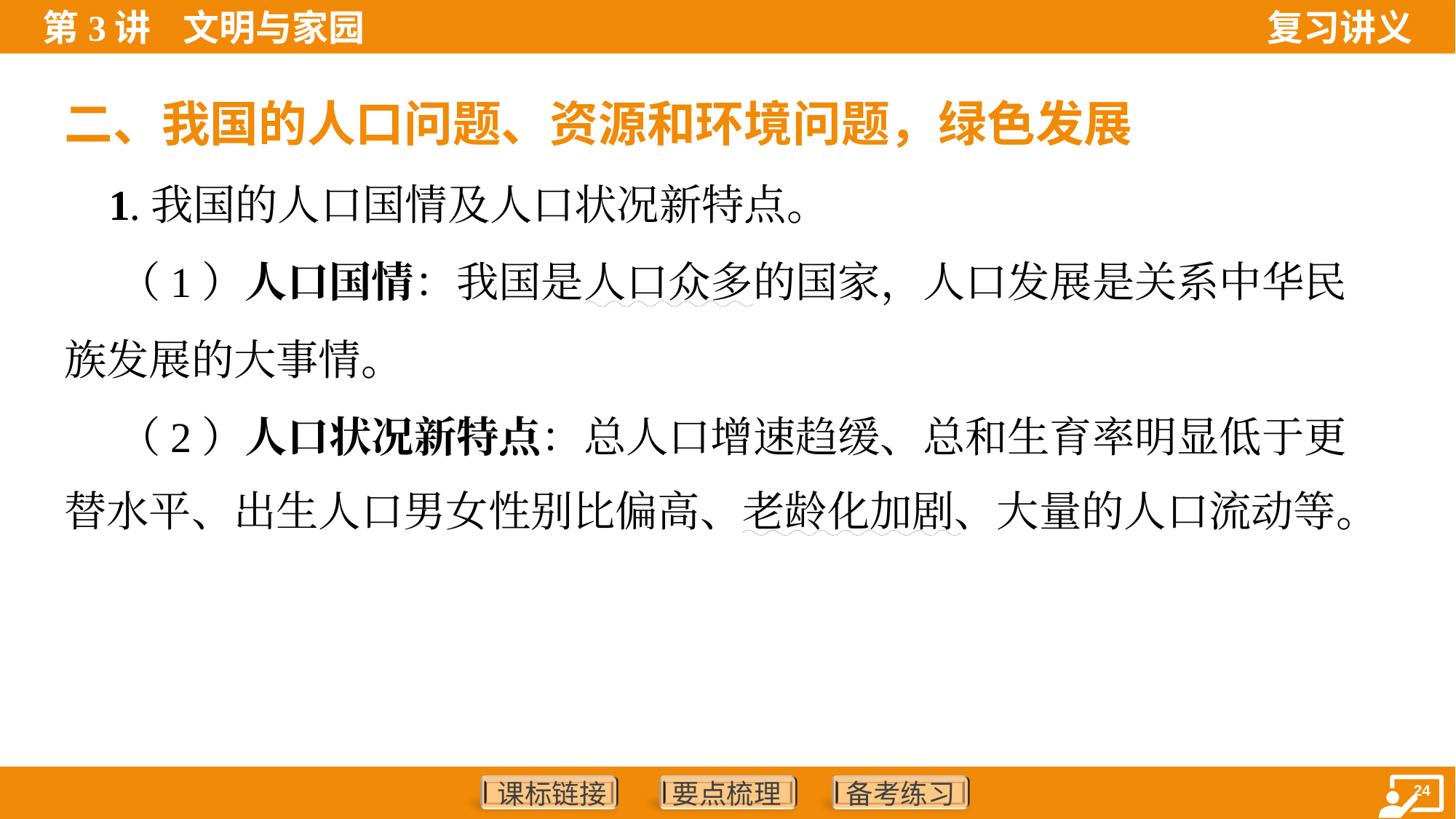

二、我国的人口问题、资源和环境问题，绿色发展
    1.我国的人口国情及人口状况新特点。
    （1）人口国情：我国是人口众多的国家，人口发展是关系中华民
族发展的大事情。
    （2）人口状况新特点：总人口增速趋缓、总和生育率明显低于更
替水平、出生人口男女性别比偏高、老龄化加剧、大量的人口流动等。